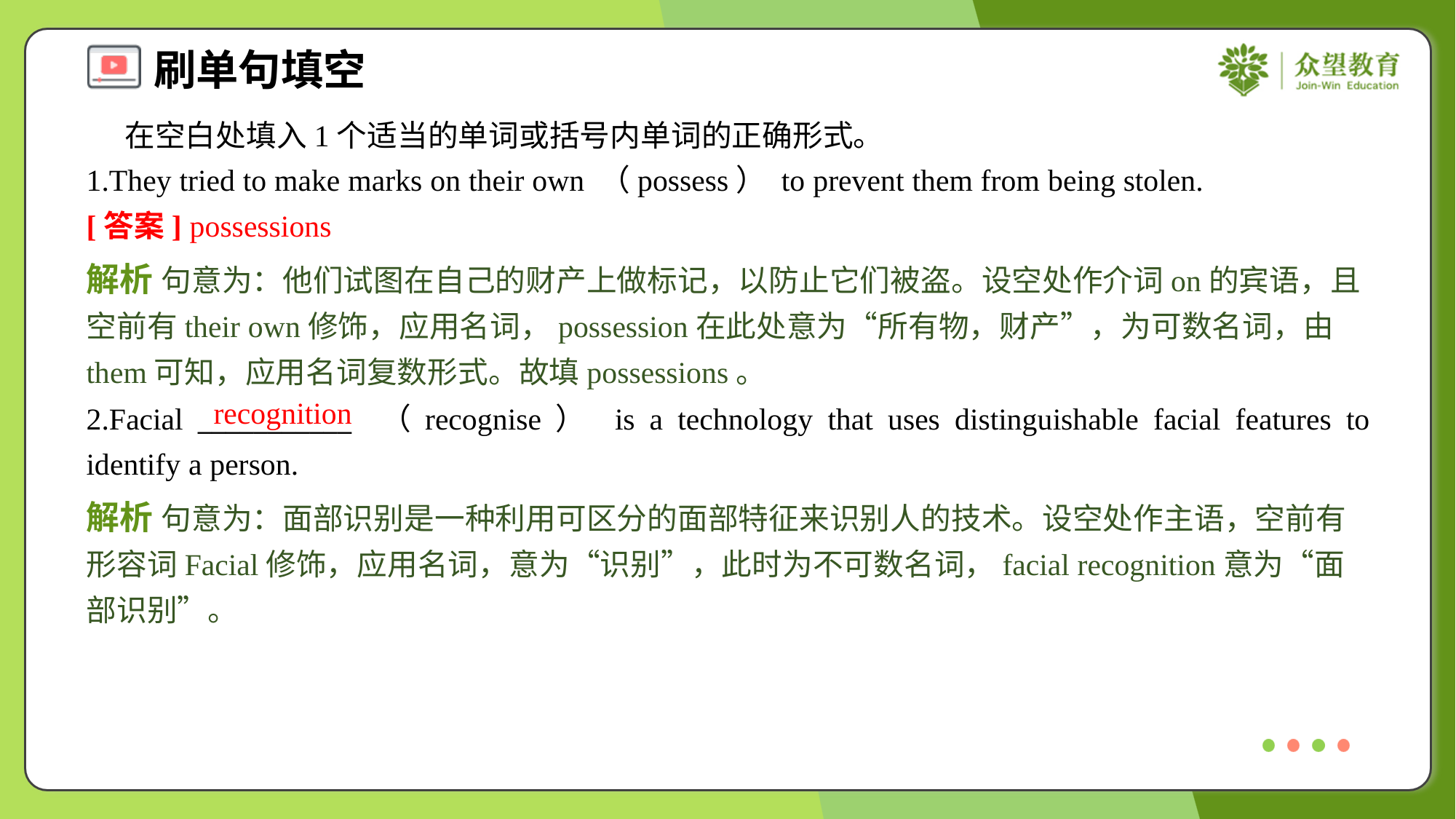

在空白处填入1个适当的单词或括号内单词的正确形式。
1.They tried to make marks on their own （possess） to prevent them from being stolen.
[答案] possessions
解析 句意为：他们试图在自己的财产上做标记，以防止它们被盗。设空处作介词on的宾语，且空前有their own修饰，应用名词，possession在此处意为“所有物，财产”，为可数名词，由them可知，应用名词复数形式。故填possessions。
recognition
2.Facial ___________ （recognise） is a technology that uses distinguishable facial features to identify a person.
解析 句意为：面部识别是一种利用可区分的面部特征来识别人的技术。设空处作主语，空前有形容词Facial修饰，应用名词，意为“识别”，此时为不可数名词，facial recognition意为“面部识别”。